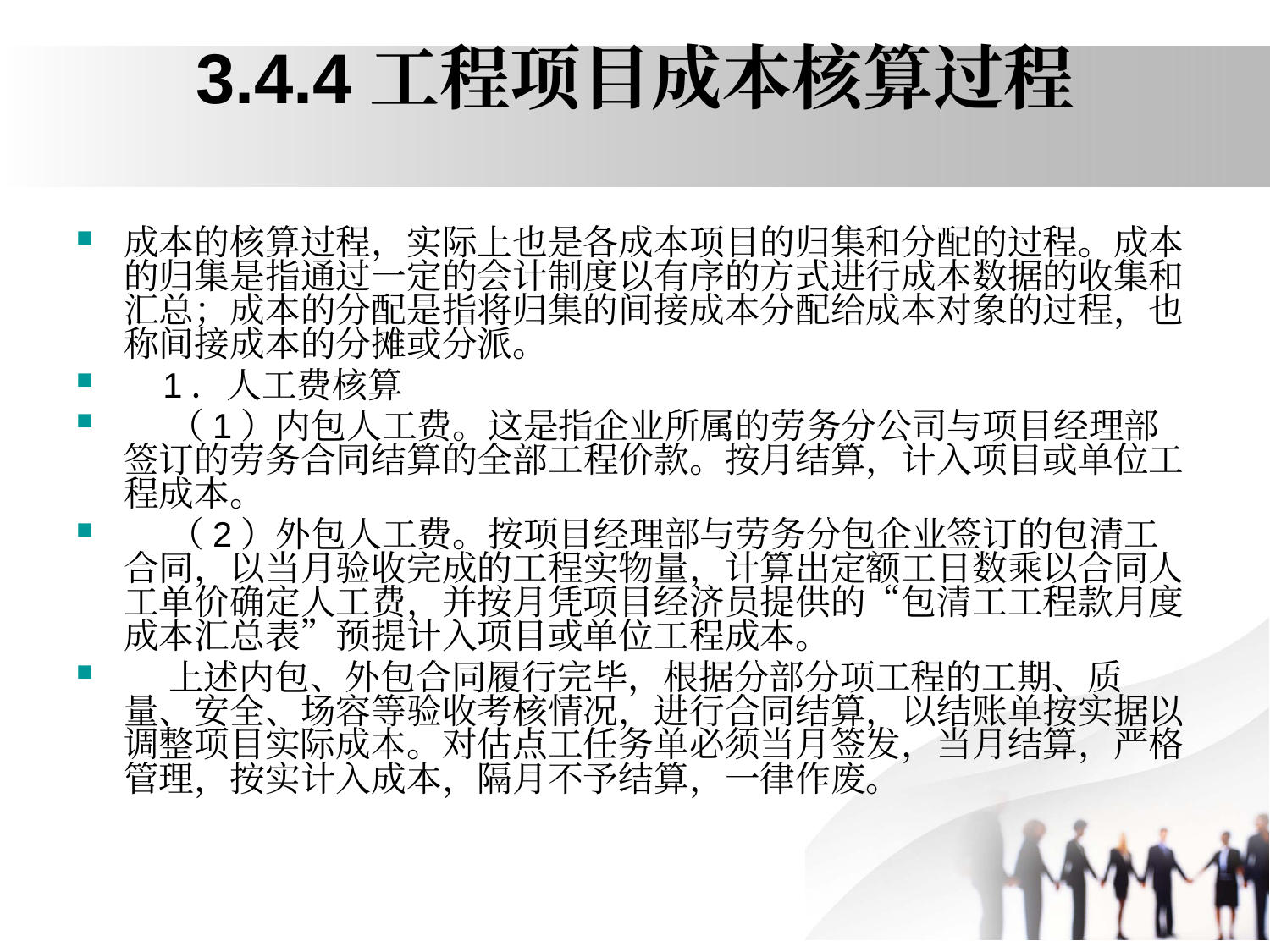

# 3.4.4工程项目成本核算过程
成本的核算过程，实际上也是各成本项目的归集和分配的过程。成本的归集是指通过一定的会计制度以有序的方式进行成本数据的收集和汇总；成本的分配是指将归集的间接成本分配给成本对象的过程，也称间接成本的分摊或分派。
    1．人工费核算
    （1）内包人工费。这是指企业所属的劳务分公司与项目经理部签订的劳务合同结算的全部工程价款。按月结算，计入项目或单位工程成本。
    （2）外包人工费。按项目经理部与劳务分包企业签订的包清工合同，以当月验收完成的工程实物量，计算出定额工日数乘以合同人工单价确定人工费，并按月凭项目经济员提供的“包清工工程款月度成本汇总表”预提计入项目或单位工程成本。
    上述内包、外包合同履行完毕，根据分部分项工程的工期、质量、安全、场容等验收考核情况，进行合同结算，以结账单按实据以调整项目实际成本。对估点工任务单必须当月签发，当月结算，严格管理，按实计入成本，隔月不予结算，一律作废。